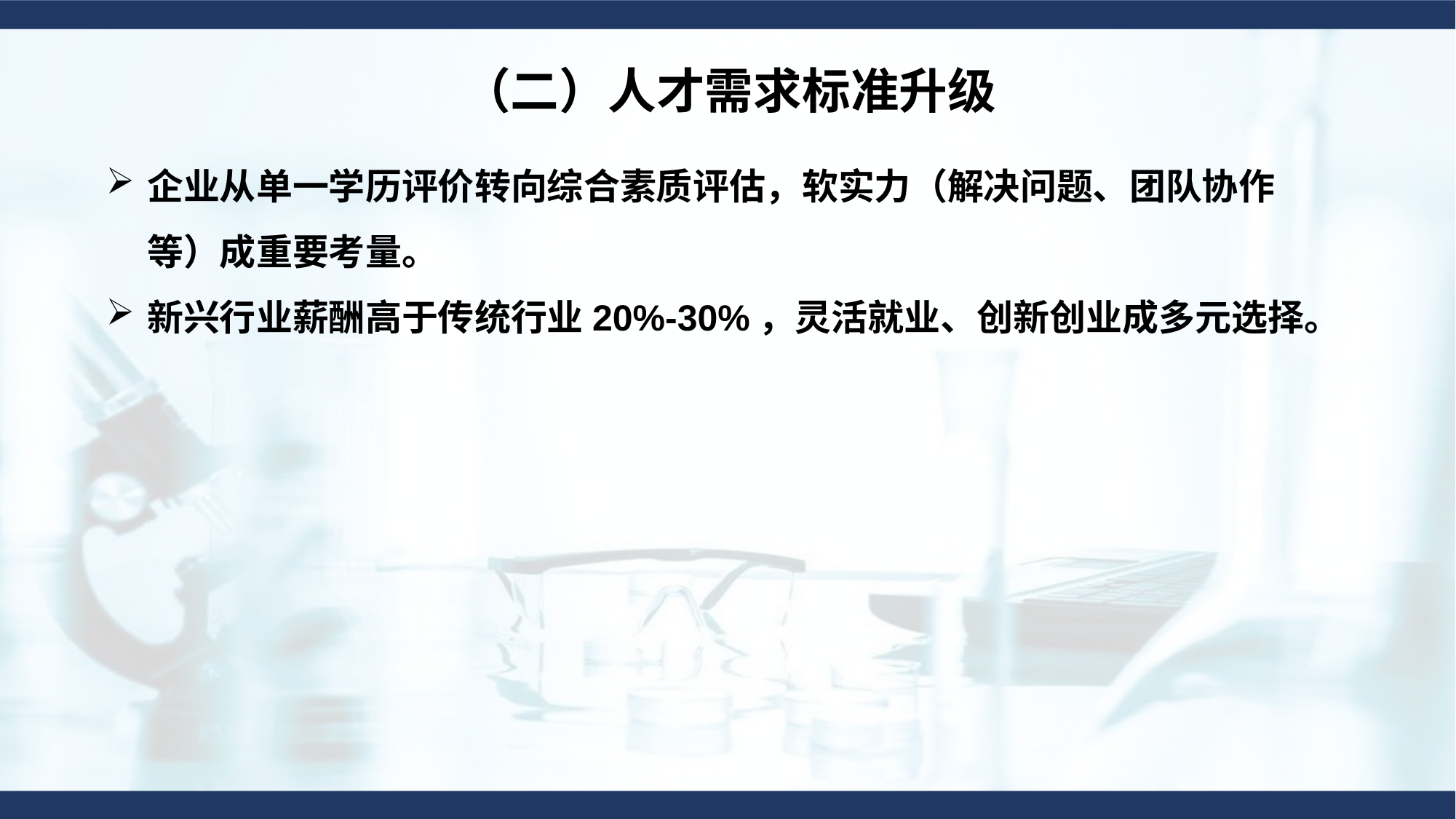

（二）人才需求标准升级

企业从单一学历评价转向综合素质评估，软实力（解决问题、团队协作等）成重要考量。
新兴行业薪酬高于传统行业20%-30%，灵活就业、创新创业成多元选择。